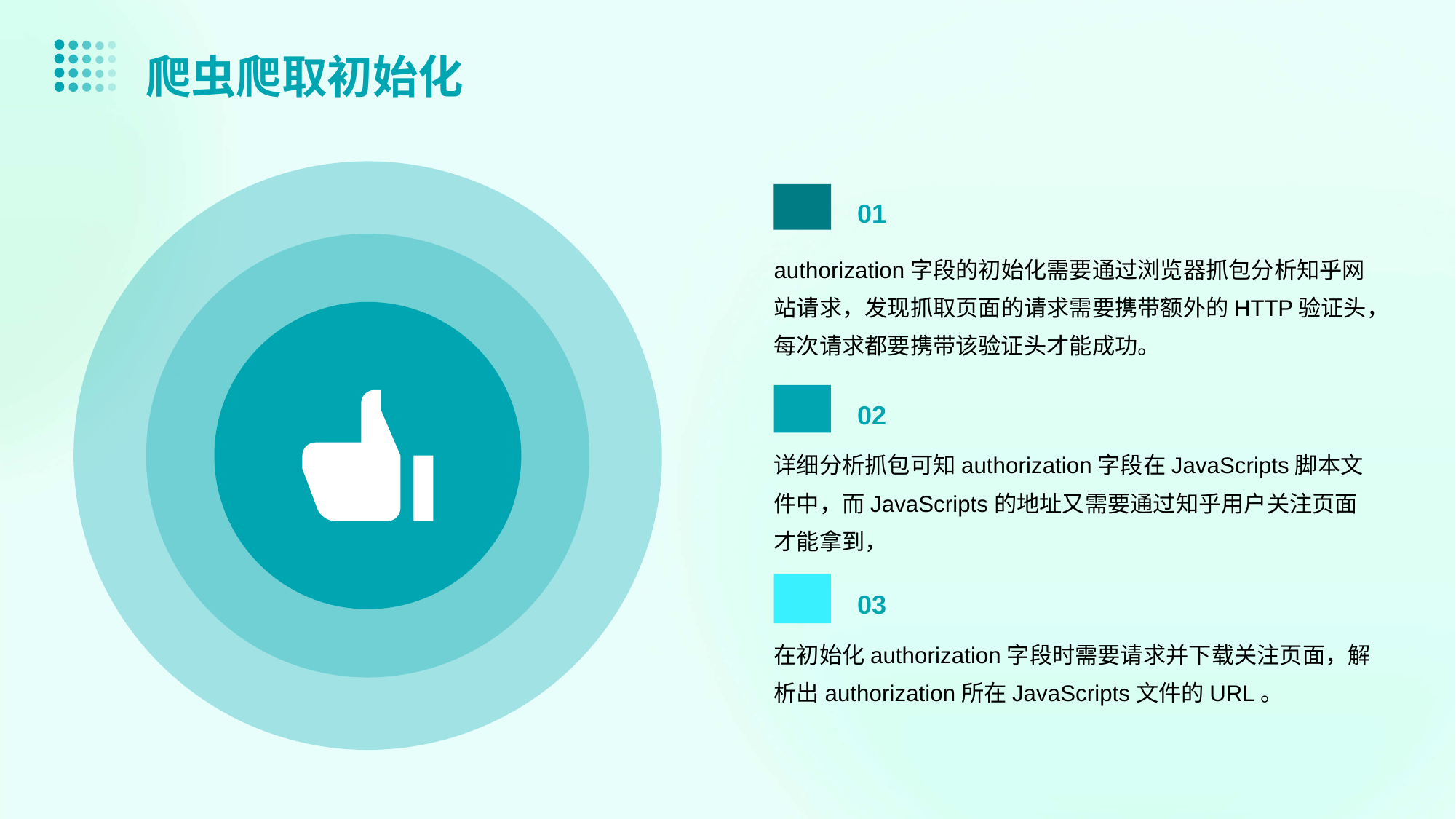

爬虫爬取初始化

01

authorization字段的初始化需要通过浏览器抓包分析知乎网站请求，发现抓取页面的请求需要携带额外的HTTP验证头，每次请求都要携带该验证头才能成功。

02

详细分析抓包可知authorization字段在JavaScripts脚本文件中，而JavaScripts的地址又需要通过知乎用户关注页面才能拿到，
03

在初始化authorization字段时需要请求并下载关注页面，解析出authorization所在JavaScripts文件的URL。